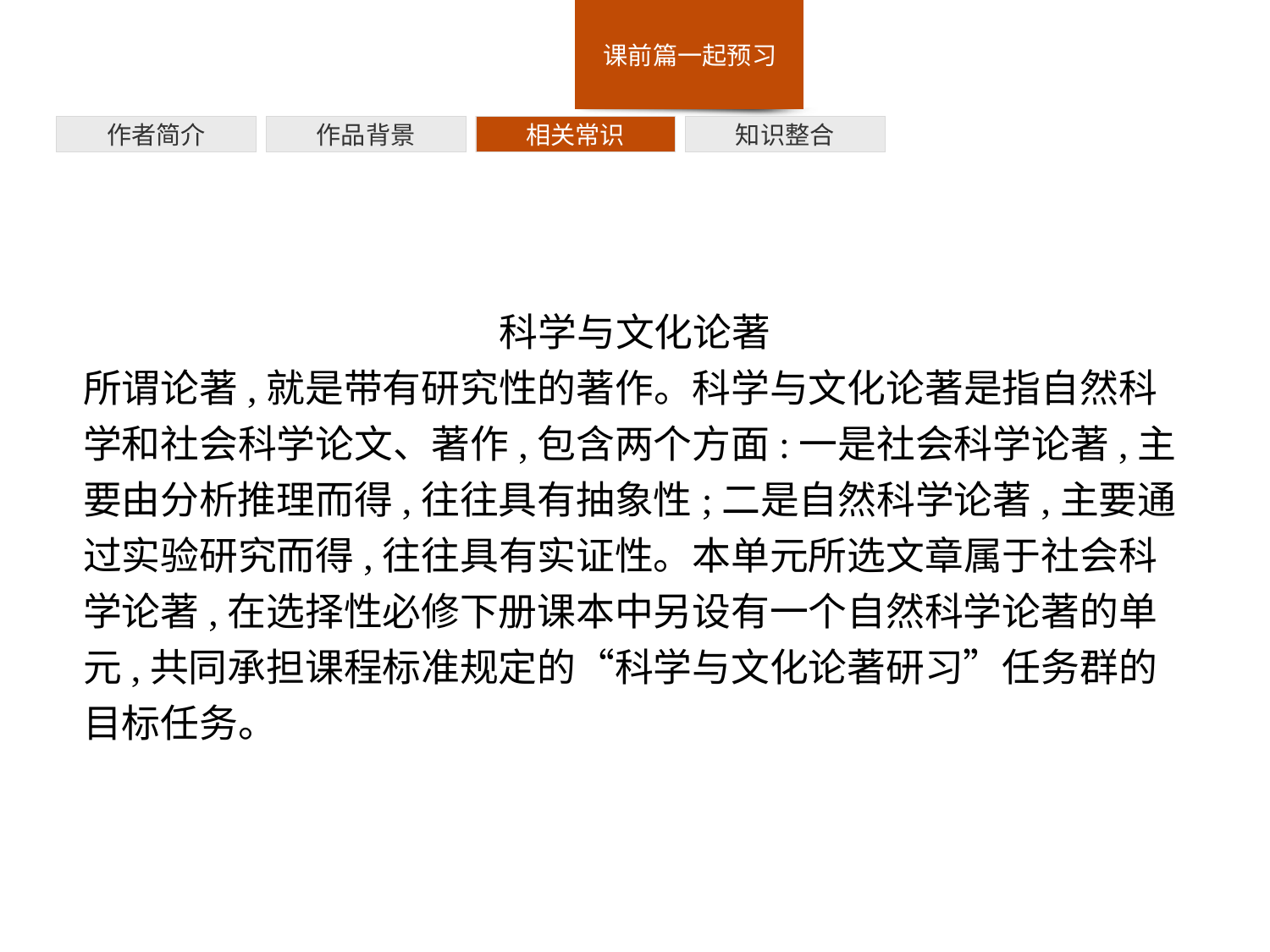

作者简介
作品背景
相关常识
知识整合
科学与文化论著
所谓论著,就是带有研究性的著作。科学与文化论著是指自然科学和社会科学论文、著作,包含两个方面:一是社会科学论著,主要由分析推理而得,往往具有抽象性;二是自然科学论著,主要通过实验研究而得,往往具有实证性。本单元所选文章属于社会科学论著,在选择性必修下册课本中另设有一个自然科学论著的单元,共同承担课程标准规定的“科学与文化论著研习”任务群的目标任务。